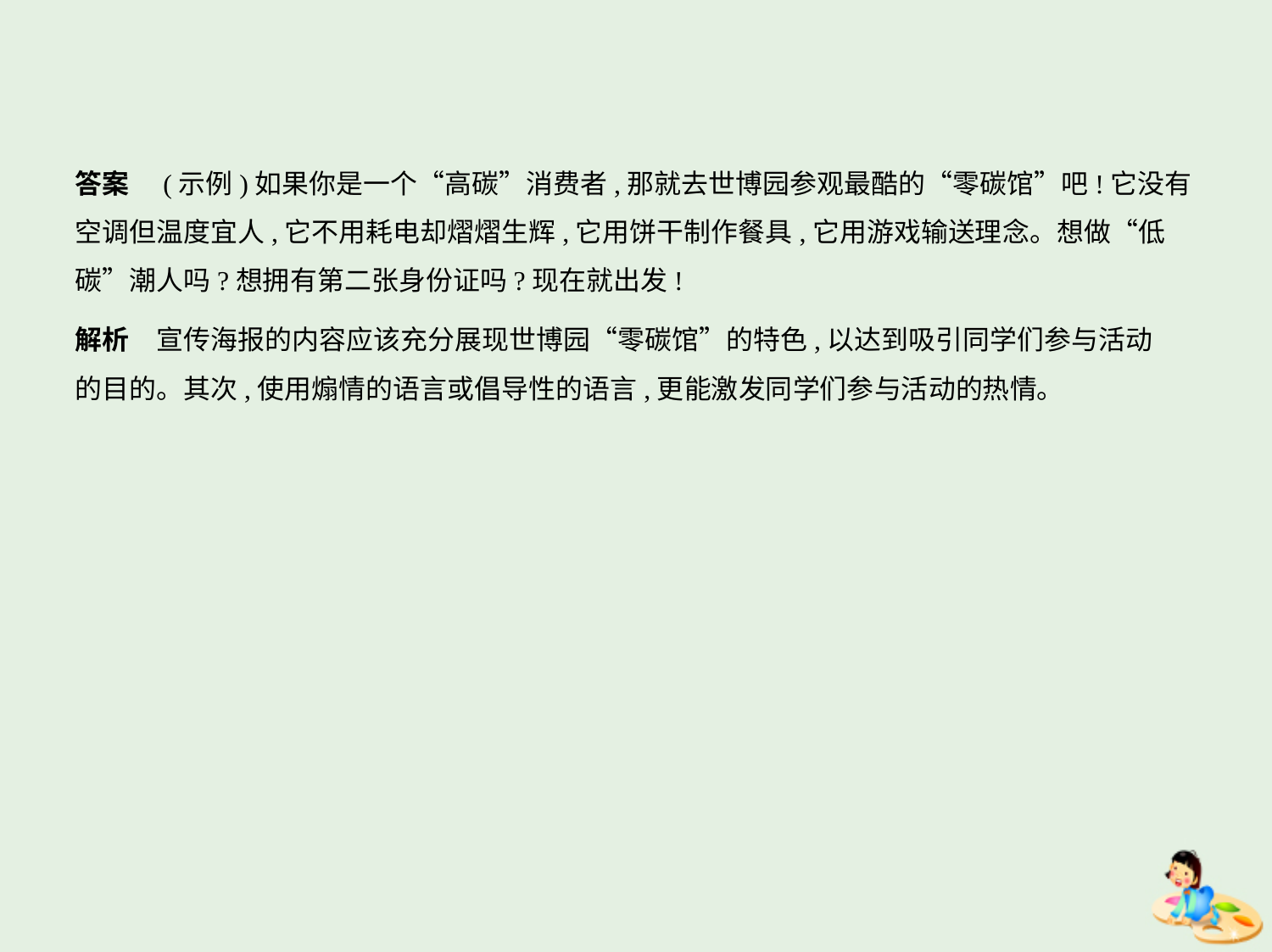

答案　(示例)如果你是一个“高碳”消费者,那就去世博园参观最酷的“零碳馆”吧!它没有
空调但温度宜人,它不用耗电却熠熠生辉,它用饼干制作餐具,它用游戏输送理念。想做“低
碳”潮人吗?想拥有第二张身份证吗?现在就出发!
解析　宣传海报的内容应该充分展现世博园“零碳馆”的特色,以达到吸引同学们参与活动
的目的。其次,使用煽情的语言或倡导性的语言,更能激发同学们参与活动的热情。